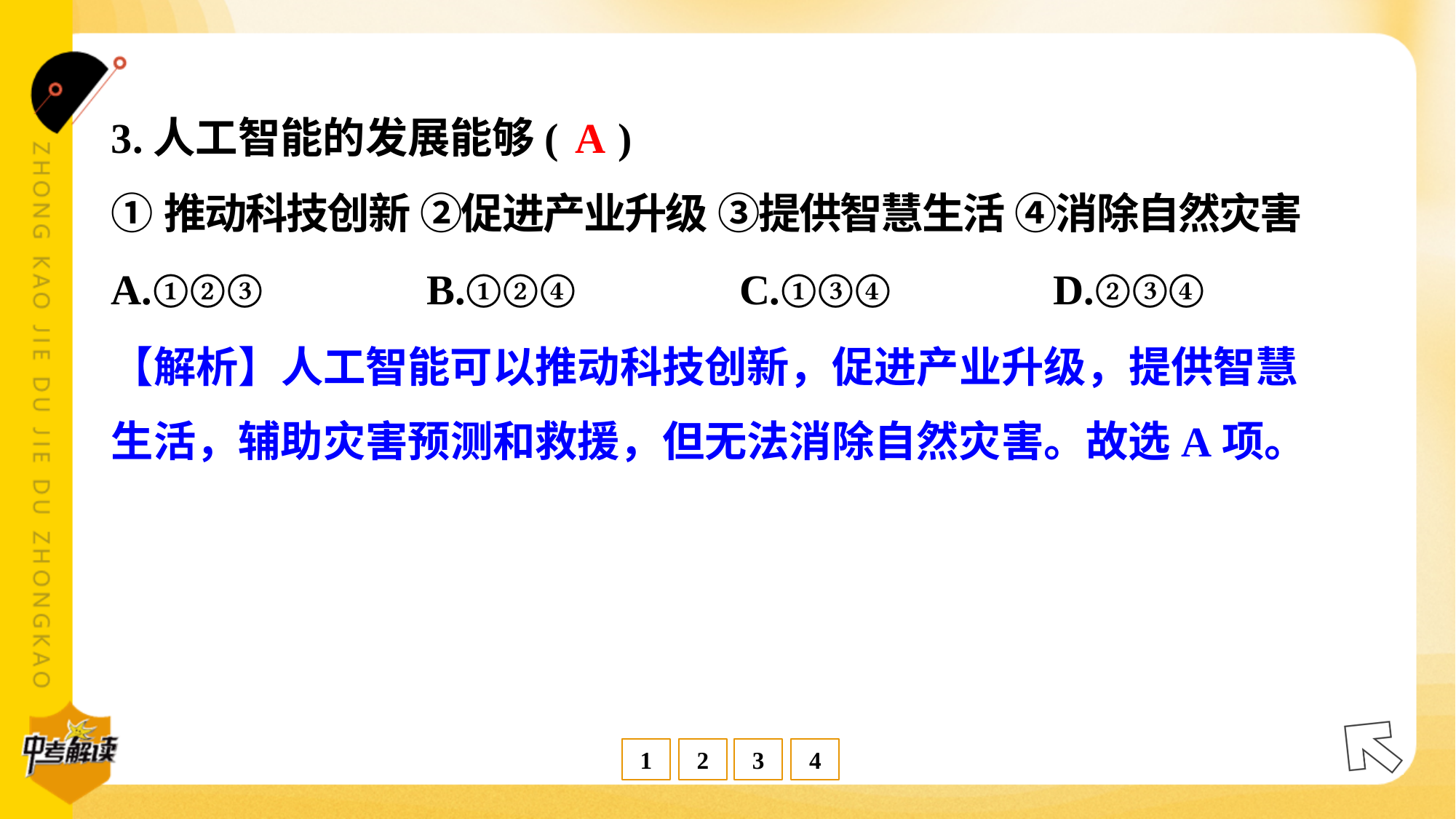

A
3.人工智能的发展能够(     )
①推动科技创新 ②促进产业升级 ③提供智慧生活 ④消除自然灾害
A.①②③	B.①②④	C.①③④	D.②③④
【解析】人工智能可以推动科技创新，促进产业升级，提供智慧
生活，辅助灾害预测和救援，但无法消除自然灾害。故选A项。